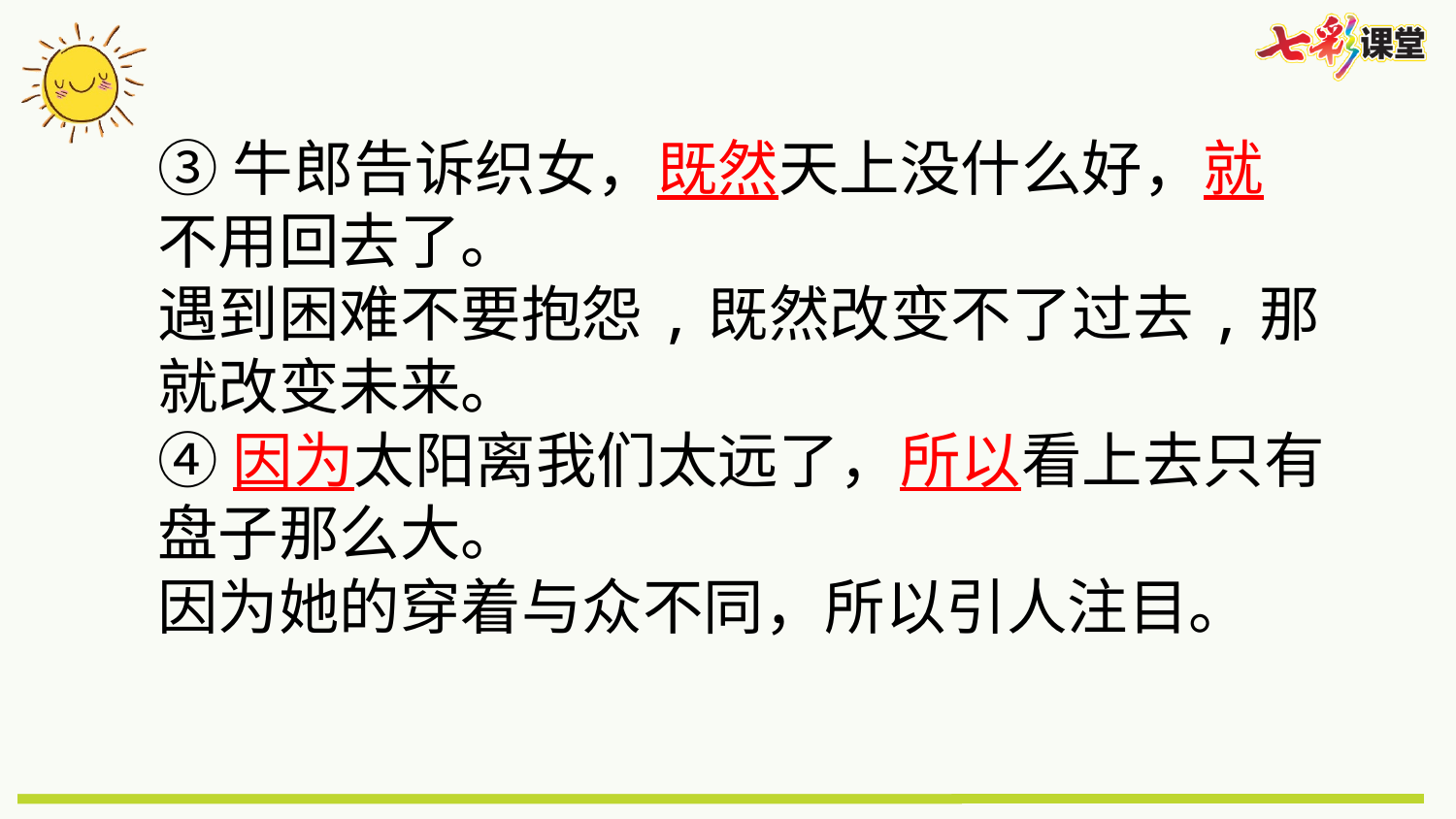

③牛郎告诉织女，既然天上没什么好，就不用回去了。
遇到困难不要抱怨,既然改变不了过去,那就改变未来。
④因为太阳离我们太远了，所以看上去只有盘子那么大。
因为她的穿着与众不同，所以引人注目。